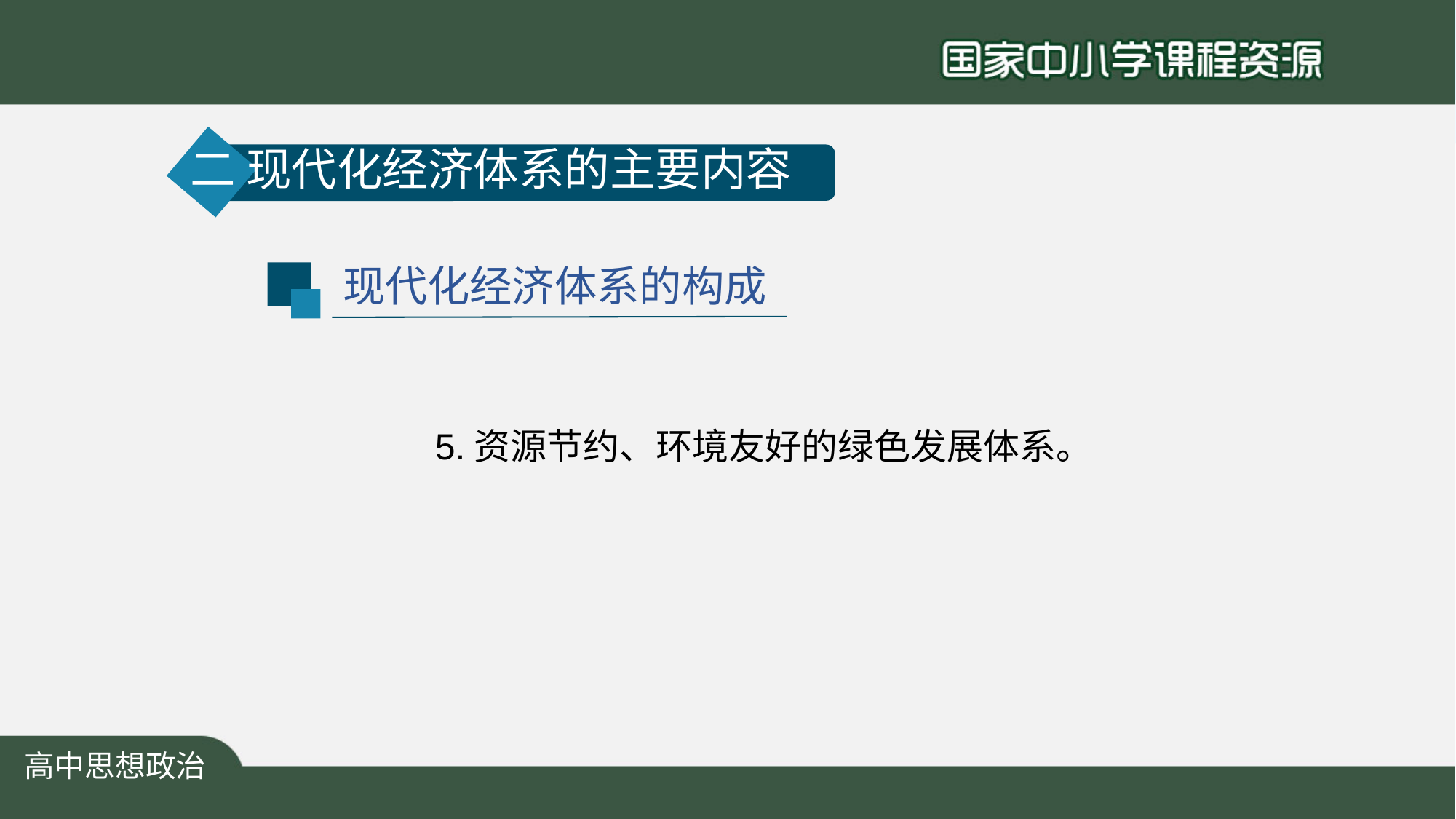

二 现代化经济体系的主要内容

现代化经济体系的构成

5.资源节约、环境友好的绿色发展体系。